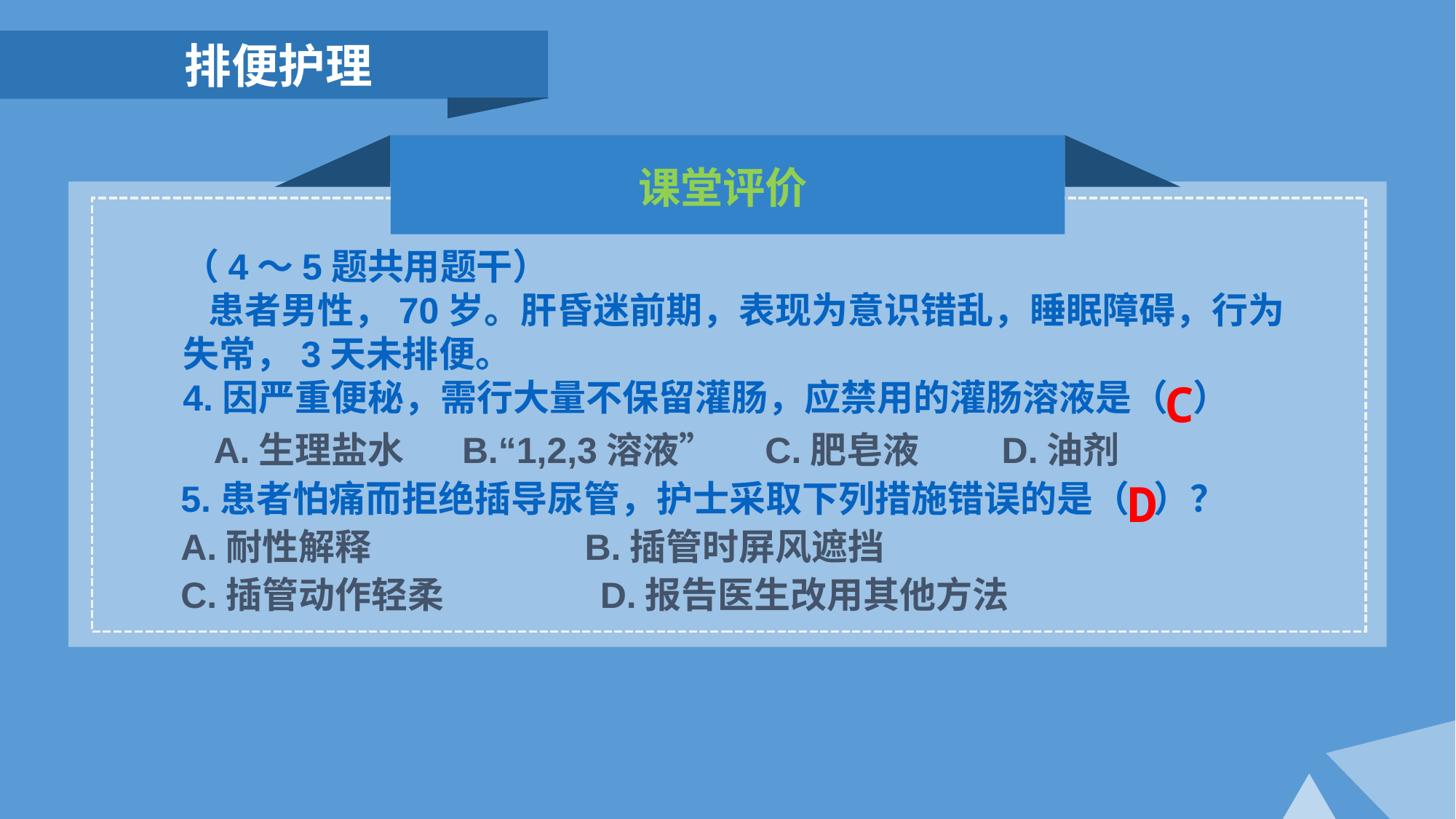

排便护理

课堂评价

（4～5题共用题干）
  患者男性，70岁。肝昏迷前期，表现为意识错乱，睡眠障碍，行为失常，3天未排便。
4.因严重便秘，需行大量不保留灌肠，应禁用的灌肠溶液是（   ）
   A.生理盐水      B.“1,2,3溶液”     C.肥皂液         D.油剂
C
D
5.患者怕痛而拒绝插导尿管，护士采取下列措施错误的是（   ）？
A.耐性解释                         B.插管时屏风遮挡
C.插管动作轻柔                  D.报告医生改用其他方法